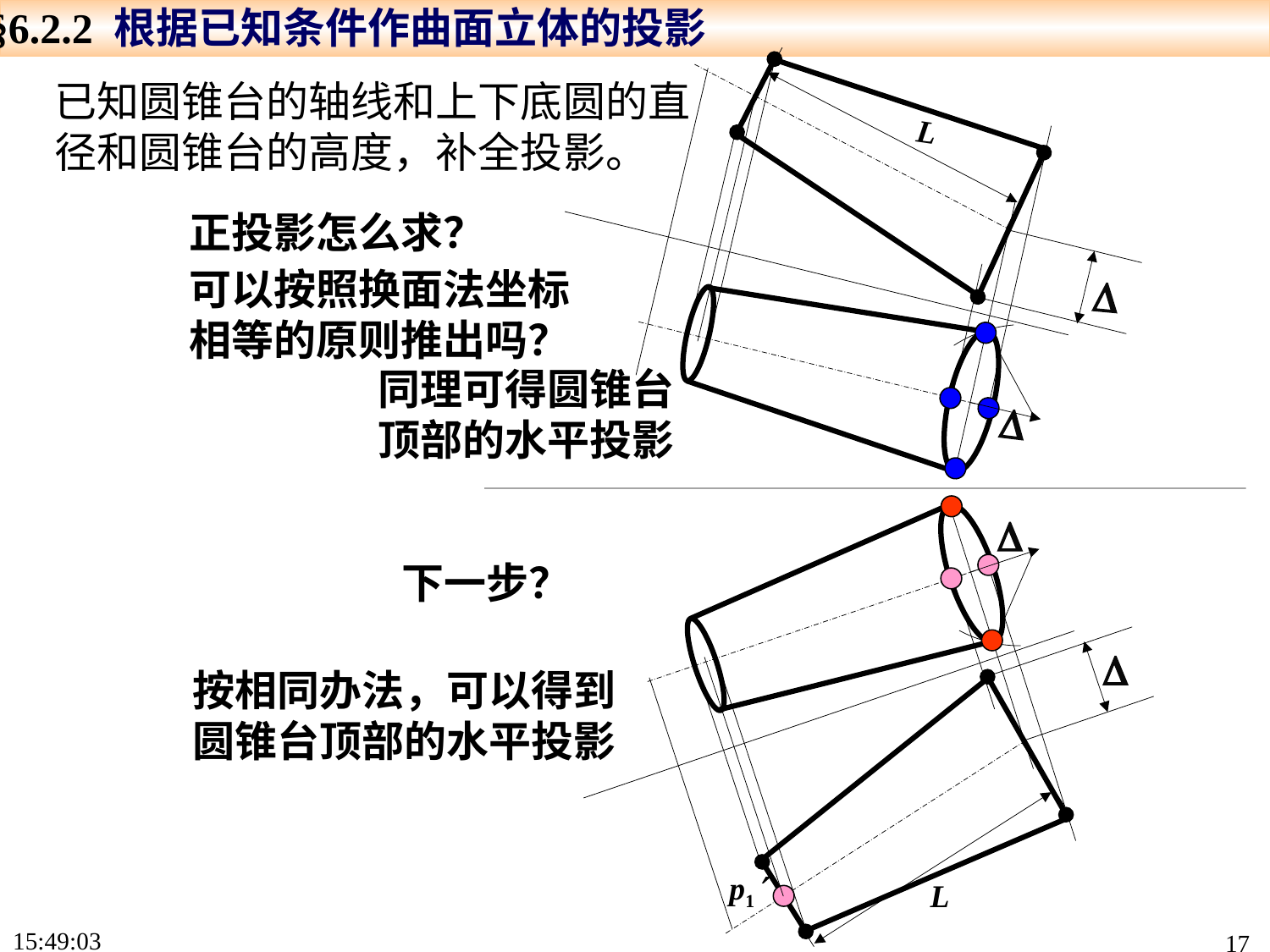

§6.2.2 根据已知条件作曲面立体的投影

已知圆锥台的轴线和上下底圆的直径和圆锥台的高度，补全投影。

L

正投影怎么求？

可以按照换面法坐标相等的原则推出吗？

Δ

同理可得圆锥台顶部的水平投影

Δ

Δ

下一步？

Δ

按相同办法，可以得到圆锥台顶部的水平投影

p1′
L

15:49:03
17